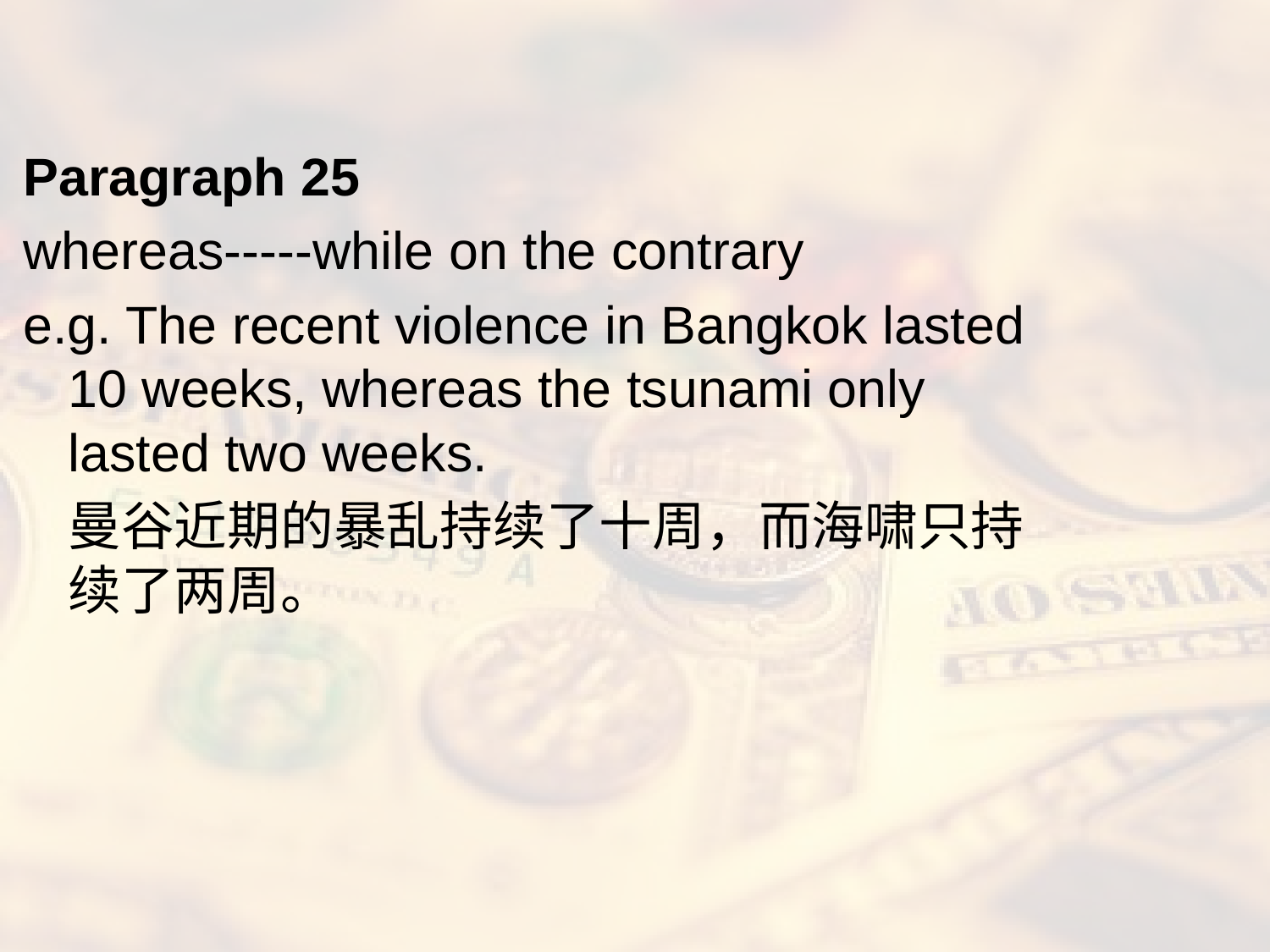

#
Paragraph 25
whereas-----while on the contrary
e.g. The recent violence in Bangkok lasted 10 weeks, whereas the tsunami only lasted two weeks.
	曼谷近期的暴乱持续了十周，而海啸只持续了两周。